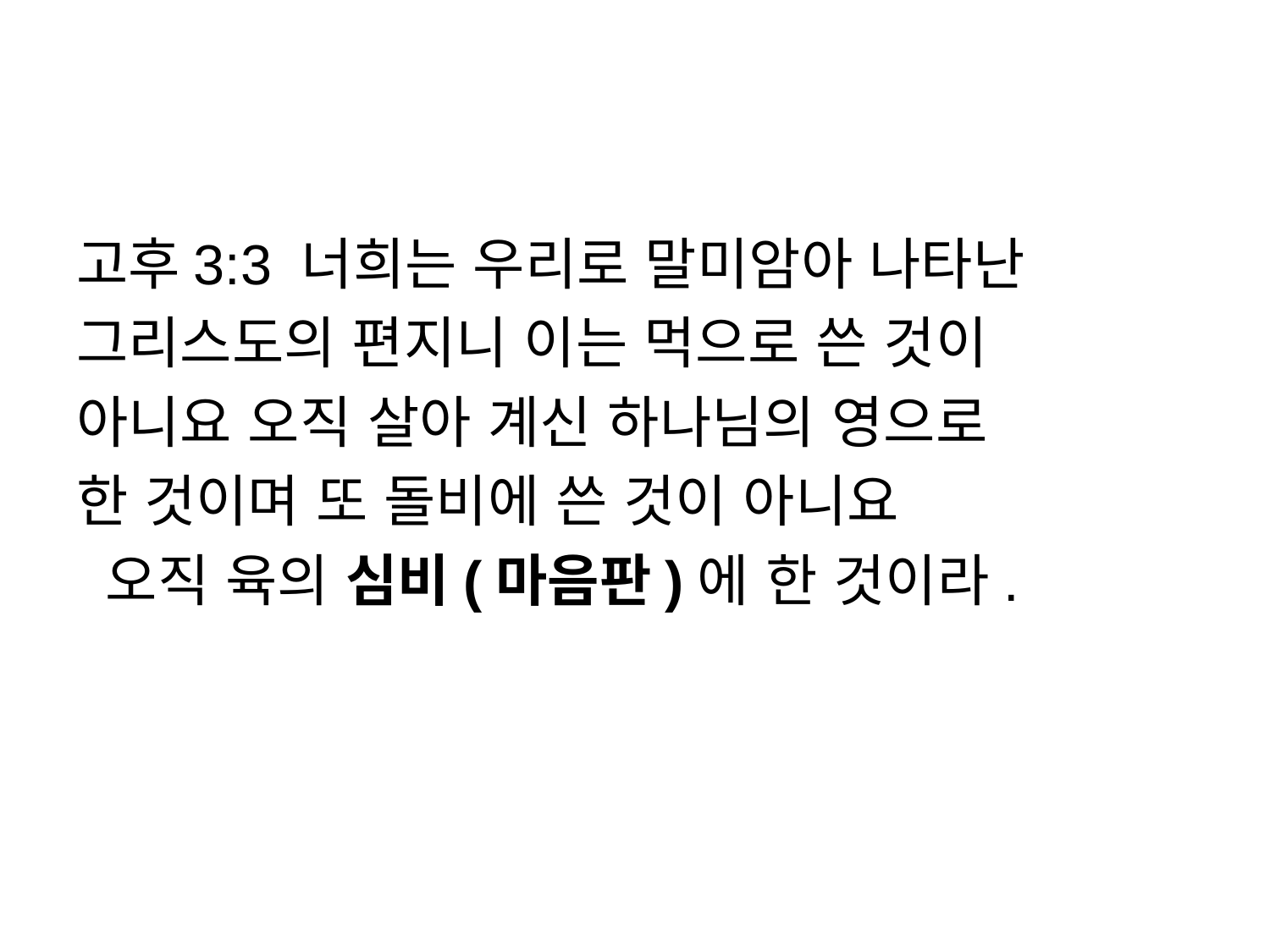

#
고후3:3 너희는 우리로 말미암아 나타난
그리스도의 편지니 이는 먹으로 쓴 것이
아니요 오직 살아 계신 하나님의 영으로
한 것이며 또 돌비에 쓴 것이 아니요
 오직 육의 심비(마음판)에 한 것이라.